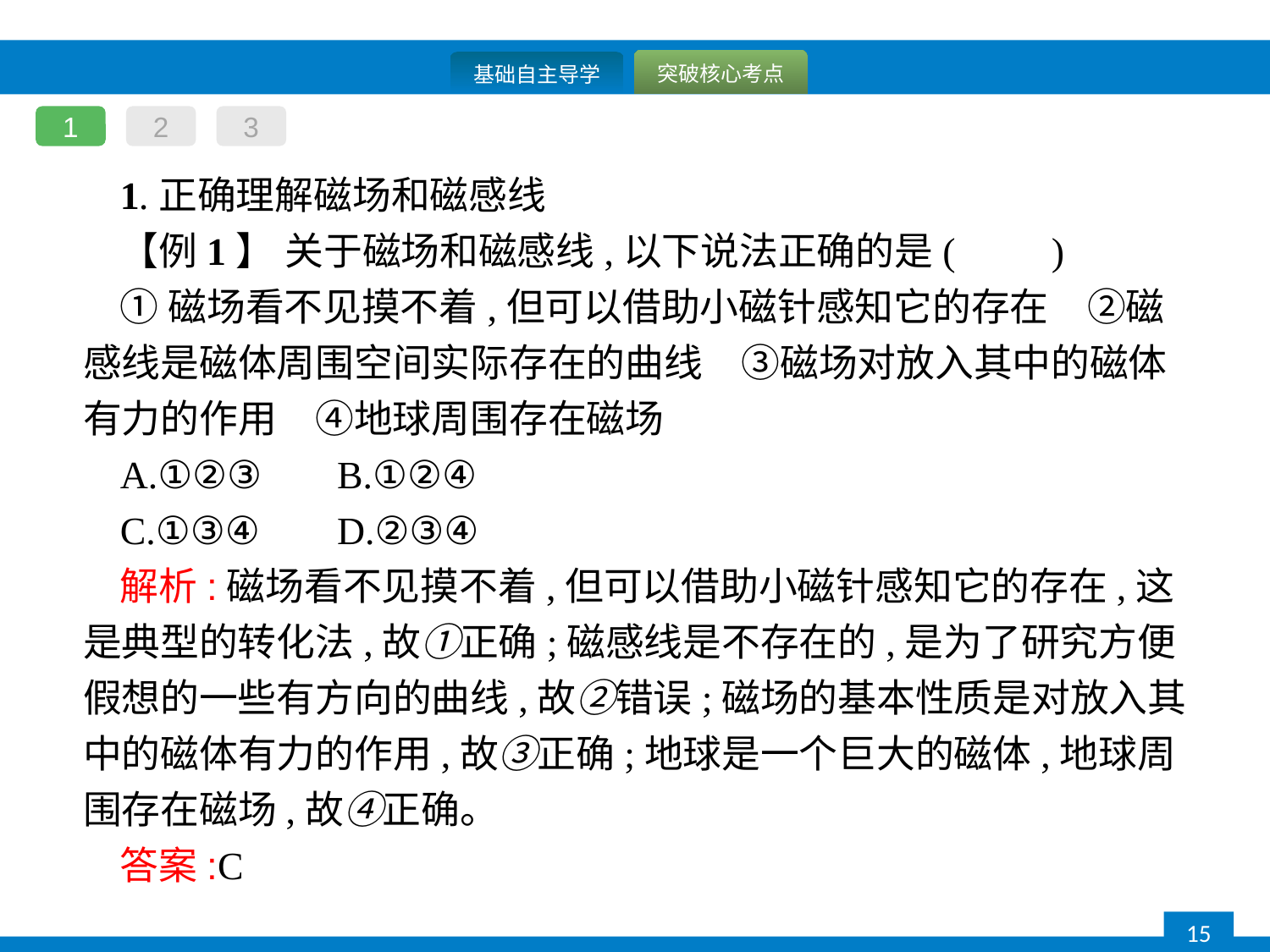

1
2
3
1.正确理解磁场和磁感线
【例1】 关于磁场和磁感线,以下说法正确的是(　　)
①磁场看不见摸不着,但可以借助小磁针感知它的存在　②磁感线是磁体周围空间实际存在的曲线　③磁场对放入其中的磁体有力的作用　④地球周围存在磁场
A.①②③	B.①②④
C.①③④	D.②③④
解析:磁场看不见摸不着,但可以借助小磁针感知它的存在,这是典型的转化法,故①正确;磁感线是不存在的,是为了研究方便假想的一些有方向的曲线,故②错误;磁场的基本性质是对放入其中的磁体有力的作用,故③正确;地球是一个巨大的磁体,地球周围存在磁场,故④正确。
答案:C